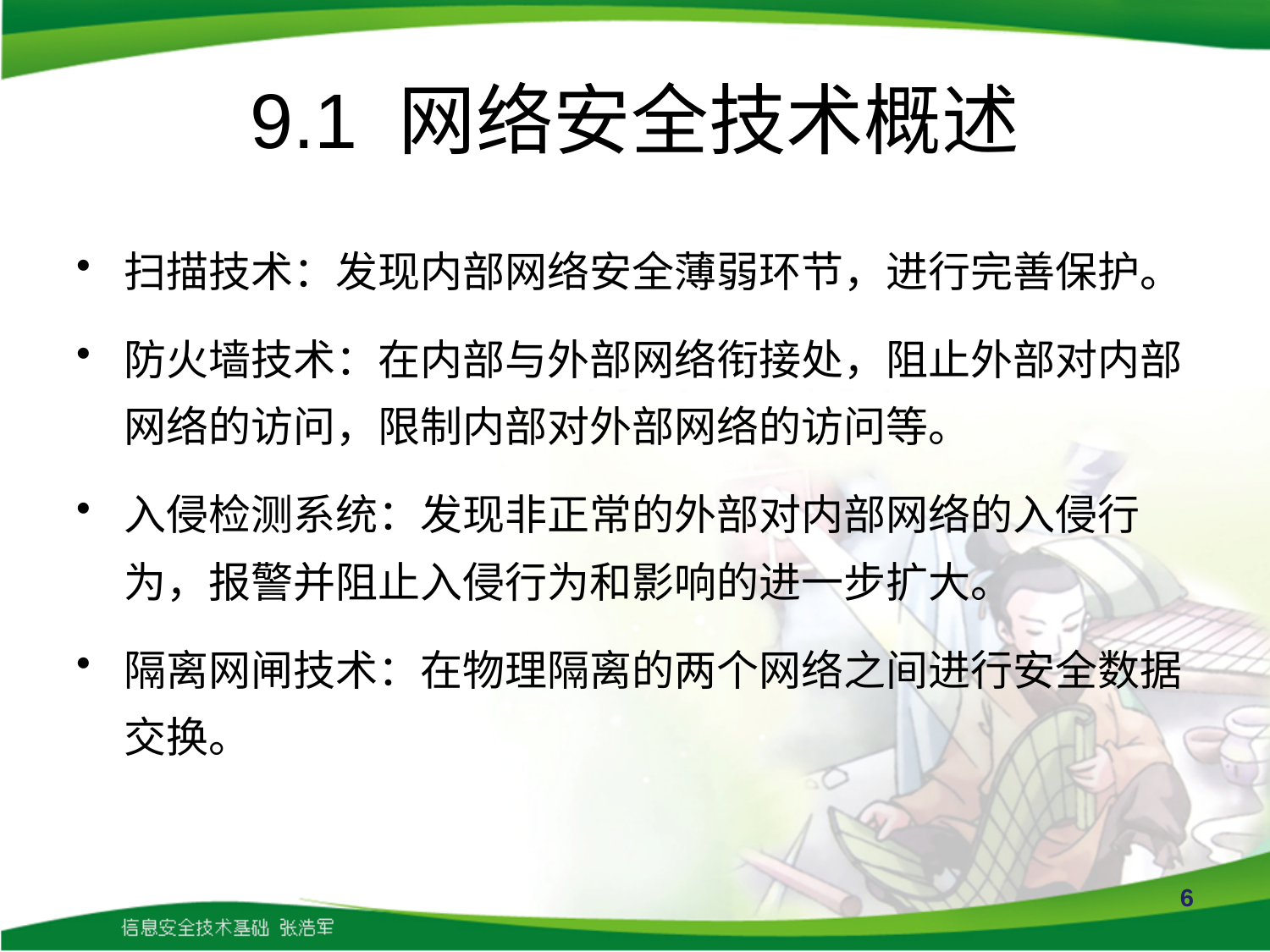

# 9.1 网络安全技术概述
扫描技术：发现内部网络安全薄弱环节，进行完善保护。
防火墙技术：在内部与外部网络衔接处，阻止外部对内部网络的访问，限制内部对外部网络的访问等。
入侵检测系统：发现非正常的外部对内部网络的入侵行为，报警并阻止入侵行为和影响的进一步扩大。
隔离网闸技术：在物理隔离的两个网络之间进行安全数据交换。
6